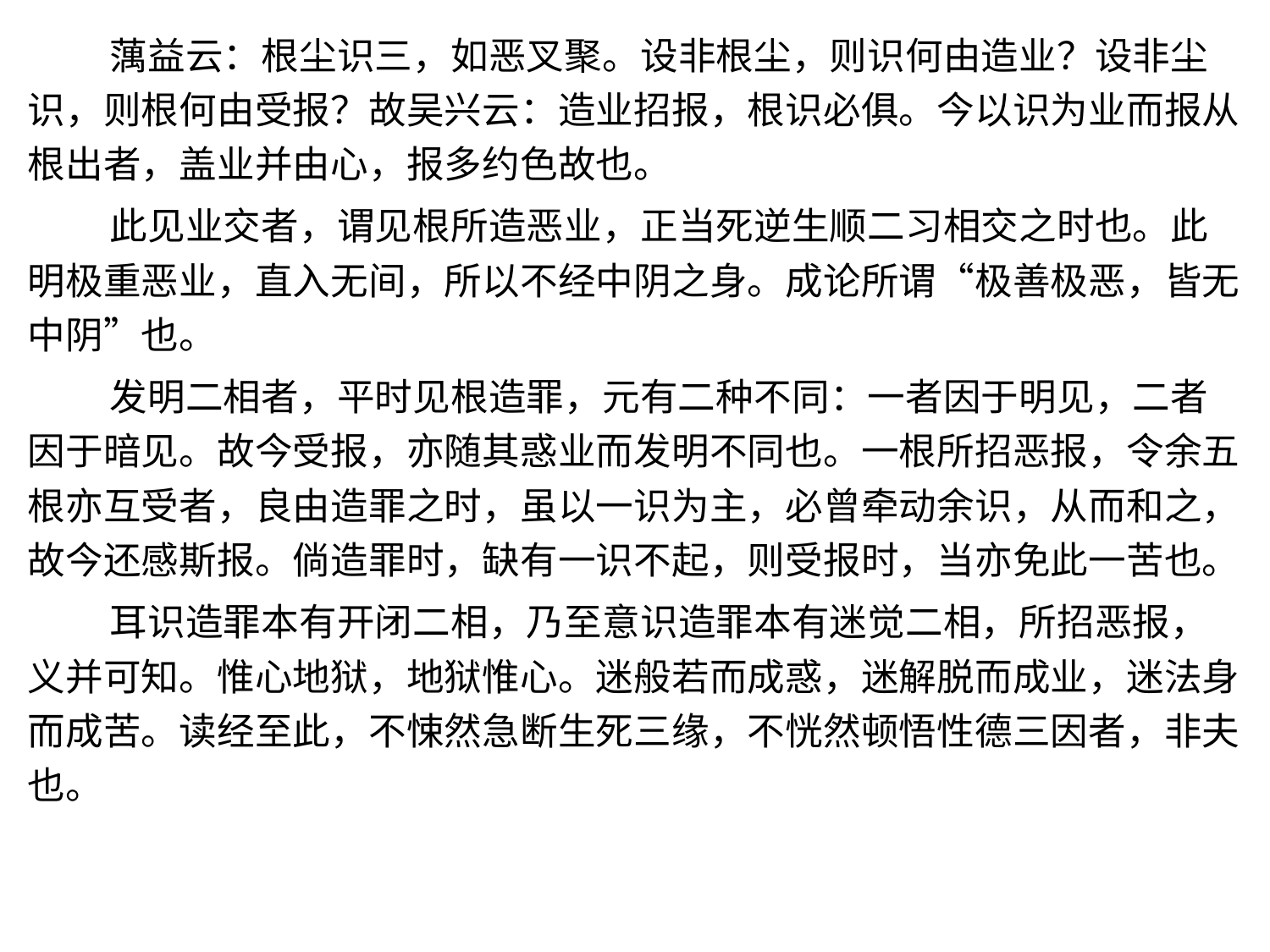

蕅益云：根尘识三，如恶叉聚。设非根尘，则识何由造业？设非尘识，则根何由受报？故吴兴云：造业招报，根识必俱。今以识为业而报从根出者，盖业并由心，报多约色故也。
         此见业交者，谓见根所造恶业，正当死逆生顺二习相交之时也。此明极重恶业，直入无间，所以不经中阴之身。成论所谓“极善极恶，皆无中阴”也。
         发明二相者，平时见根造罪，元有二种不同：一者因于明见，二者因于暗见。故今受报，亦随其惑业而发明不同也。一根所招恶报，令余五根亦互受者，良由造罪之时，虽以一识为主，必曾牵动余识，从而和之，故今还感斯报。倘造罪时，缺有一识不起，则受报时，当亦免此一苦也。
         耳识造罪本有开闭二相，乃至意识造罪本有迷觉二相，所招恶报，义并可知。惟心地狱，地狱惟心。迷般若而成惑，迷解脱而成业，迷法身而成苦。读经至此，不悚然急断生死三缘，不恍然顿悟性德三因者，非夫也。